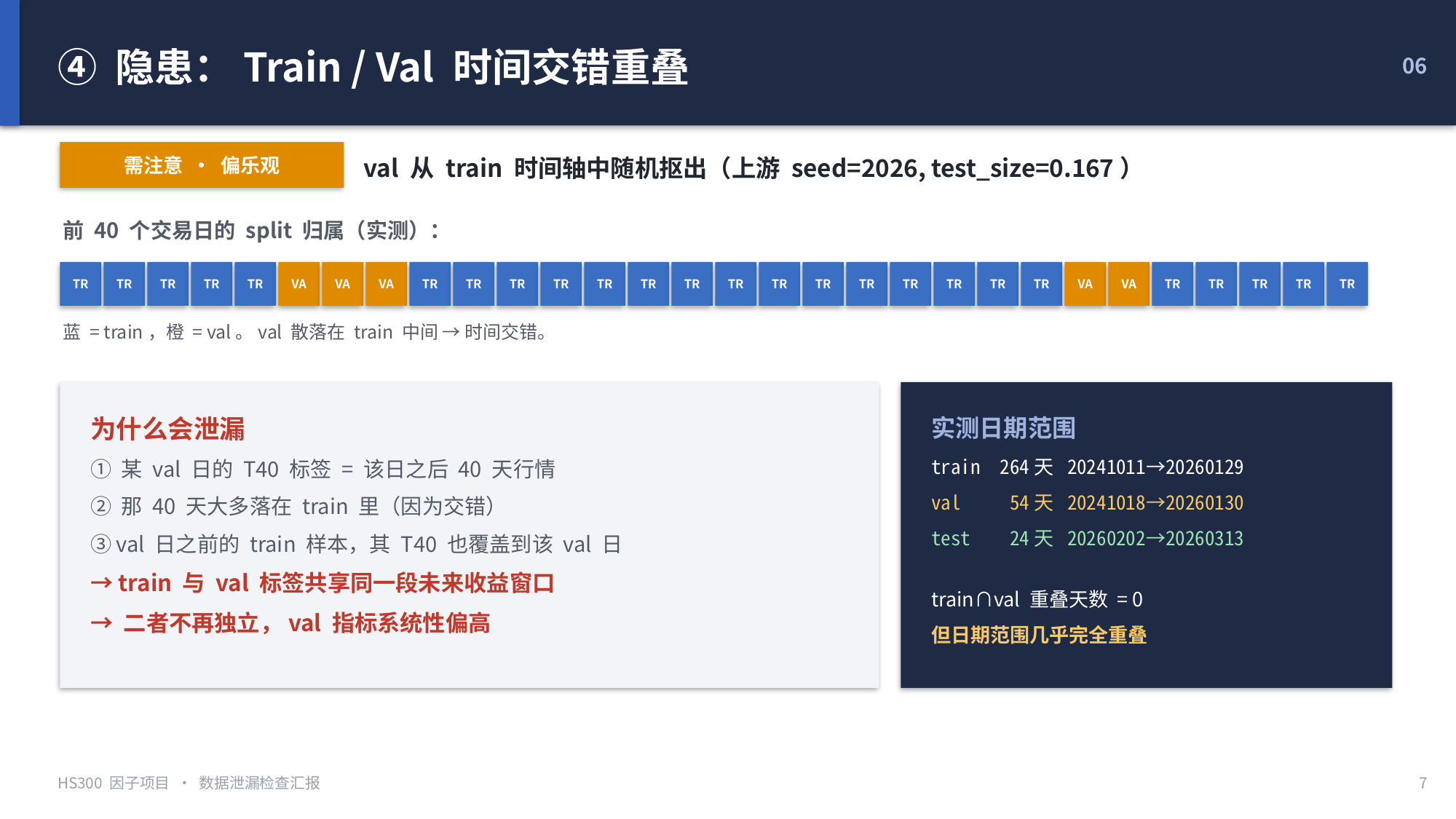

④ 隐患：Train / Val 时间交错重叠
06
val 从 train 时间轴中随机抠出（上游 seed=2026, test_size=0.167）
需注意 · 偏乐观
前 40 个交易日的 split 归属（实测）：
TR
TR
TR
TR
TR
VA
VA
VA
TR
TR
TR
TR
TR
TR
TR
TR
TR
TR
TR
TR
TR
TR
TR
VA
VA
TR
TR
TR
TR
TR
蓝 = train，橙 = val。val 散落在 train 中间 → 时间交错。

为什么会泄漏
① 某 val 日的 T40 标签 = 该日之后 40 天行情
② 那 40 天大多落在 train 里（因为交错）
③ val 日之前的 train 样本，其 T40 也覆盖到该 val 日
→ train 与 val 标签共享同一段未来收益窗口
→ 二者不再独立，val 指标系统性偏高
实测日期范围
train  264天  20241011→20260129
val     54天  20241018→20260130
test    24天  20260202→20260313

train∩val 重叠天数 = 0
但日期范围几乎完全重叠
HS300 因子项目 · 数据泄漏检查汇报
7